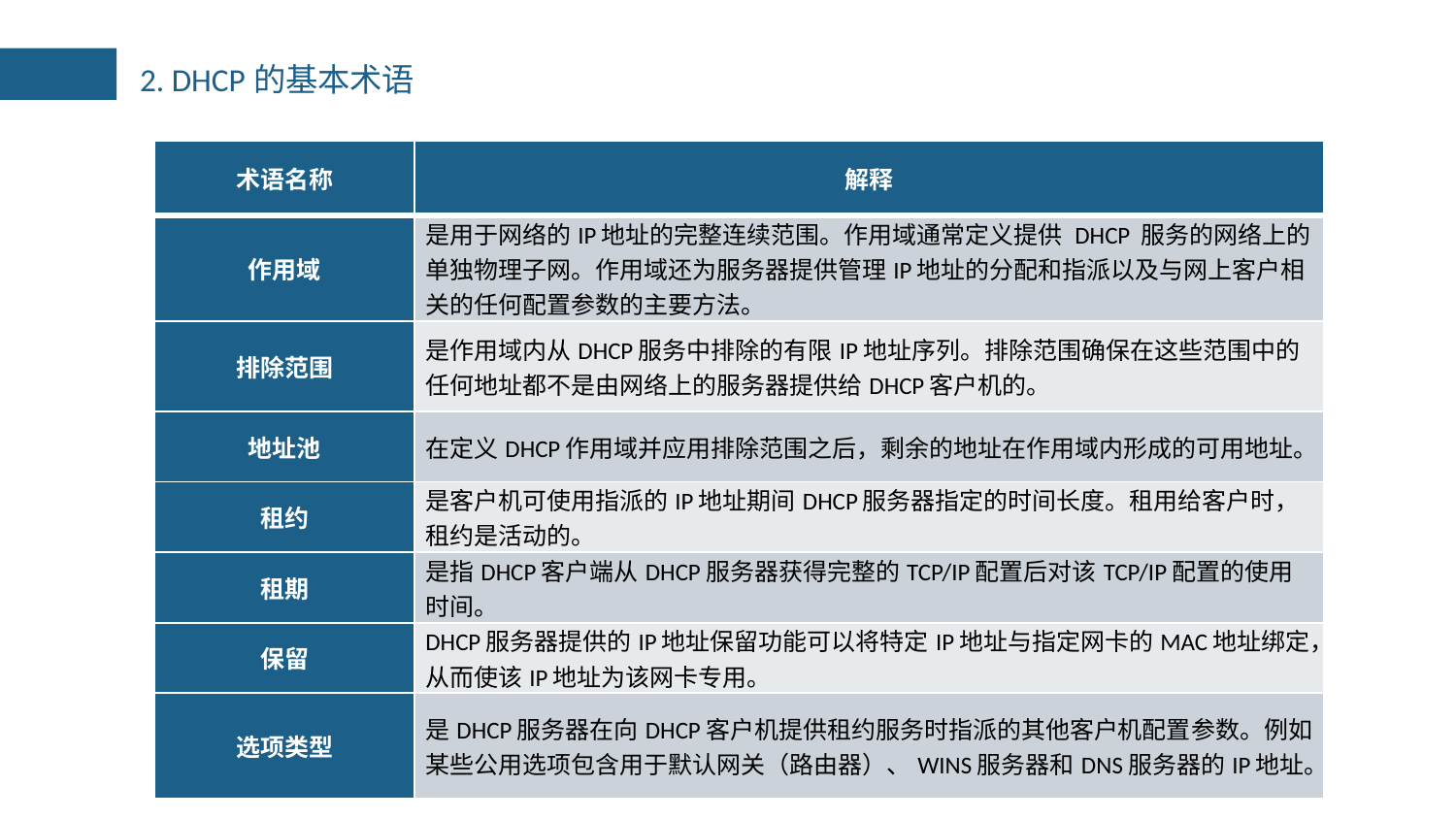

2. DHCP的基本术语
| 术语名称 | 解释 |
| --- | --- |
| 作用域 | 是用于网络的IP地址的完整连续范围。作用域通常定义提供 DHCP 服务的网络上的单独物理子网。作用域还为服务器提供管理IP地址的分配和指派以及与网上客户相关的任何配置参数的主要方法。 |
| 排除范围 | 是作用域内从DHCP服务中排除的有限IP地址序列。排除范围确保在这些范围中的任何地址都不是由网络上的服务器提供给DHCP客户机的。 |
| 地址池 | 在定义DHCP作用域并应用排除范围之后，剩余的地址在作用域内形成的可用地址。 |
| 租约 | 是客户机可使用指派的IP地址期间DHCP服务器指定的时间长度。租用给客户时，租约是活动的。 |
| 租期 | 是指DHCP客户端从DHCP服务器获得完整的TCP/IP配置后对该TCP/IP配置的使用时间。 |
| 保留 | DHCP服务器提供的IP地址保留功能可以将特定IP地址与指定网卡的MAC地址绑定，从而使该IP地址为该网卡专用。 |
| 选项类型 | 是DHCP服务器在向DHCP客户机提供租约服务时指派的其他客户机配置参数。例如某些公用选项包含用于默认网关（路由器）、WINS服务器和DNS服务器的IP地址。 |